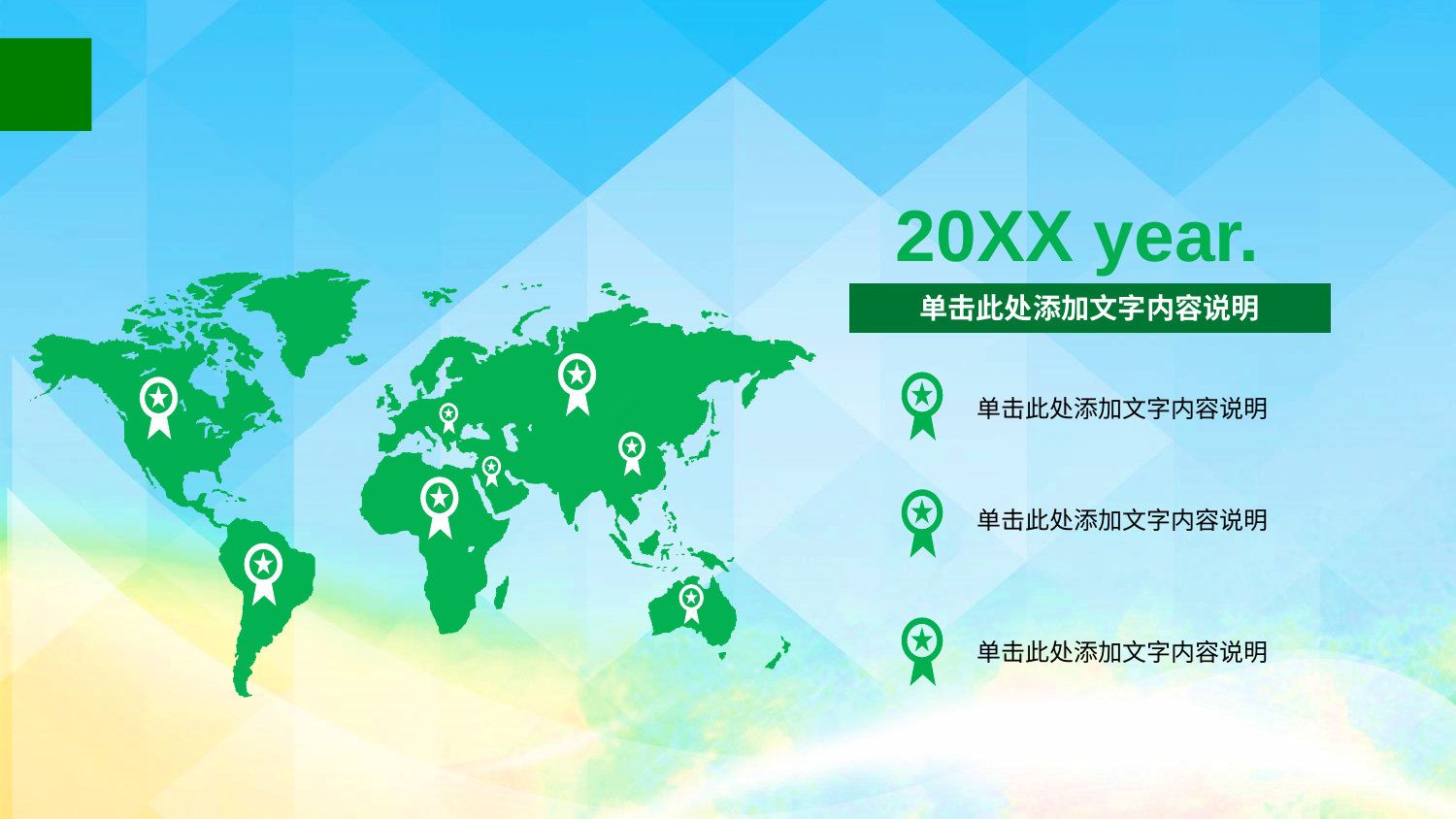

#
20XX year.

单击此处添加文字内容说明

单击此处添加文字内容说明

单击此处添加文字内容说明

单击此处添加文字内容说明